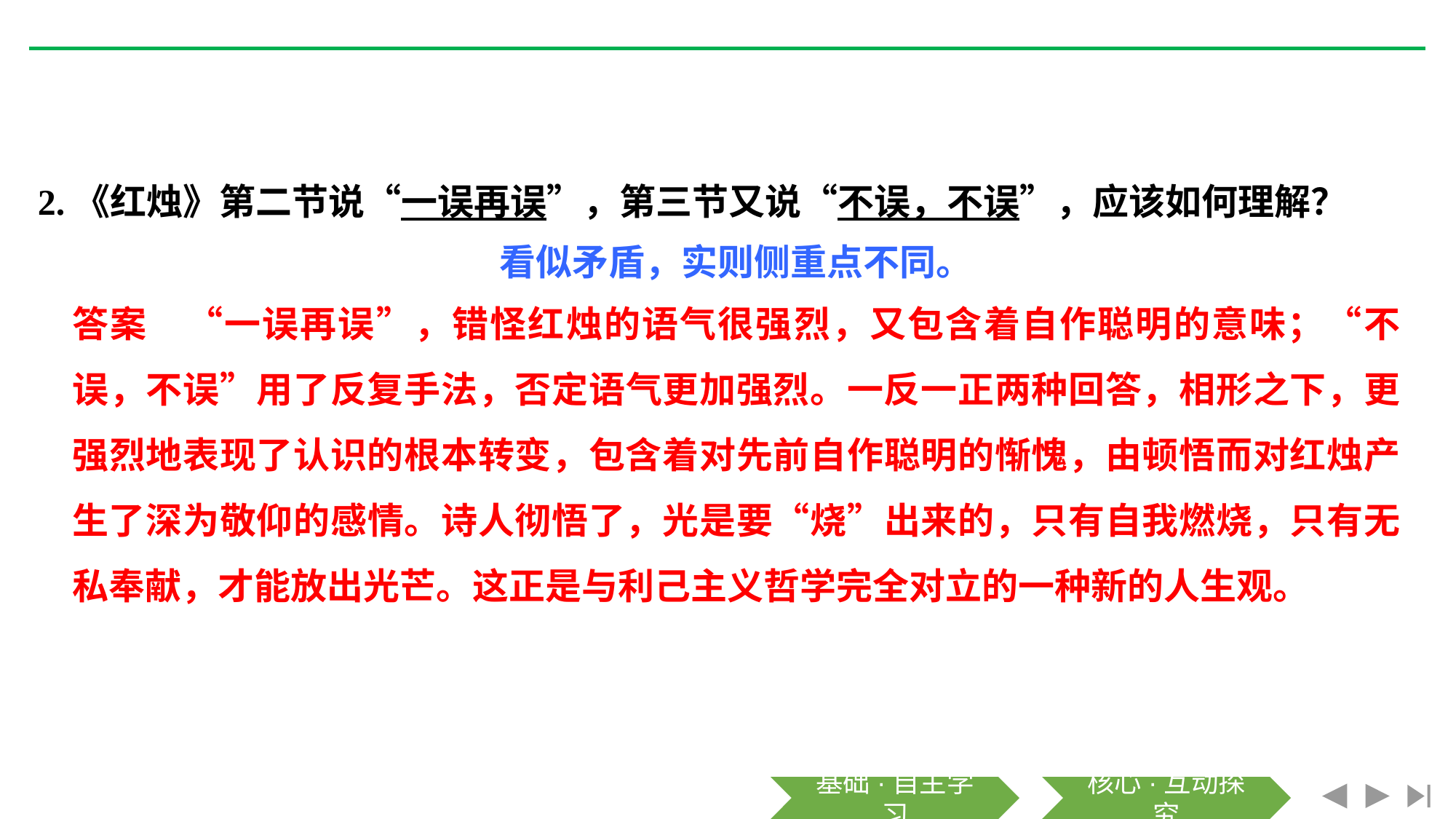

2.《红烛》第二节说“一误再误”，第三节又说“不误，不误”，应该如何理解？
看似矛盾，实则侧重点不同。
答案　“一误再误”，错怪红烛的语气很强烈，又包含着自作聪明的意味；“不误，不误”用了反复手法，否定语气更加强烈。一反一正两种回答，相形之下，更强烈地表现了认识的根本转变，包含着对先前自作聪明的惭愧，由顿悟而对红烛产生了深为敬仰的感情。诗人彻悟了，光是要“烧”出来的，只有自我燃烧，只有无私奉献，才能放出光芒。这正是与利己主义哲学完全对立的一种新的人生观。